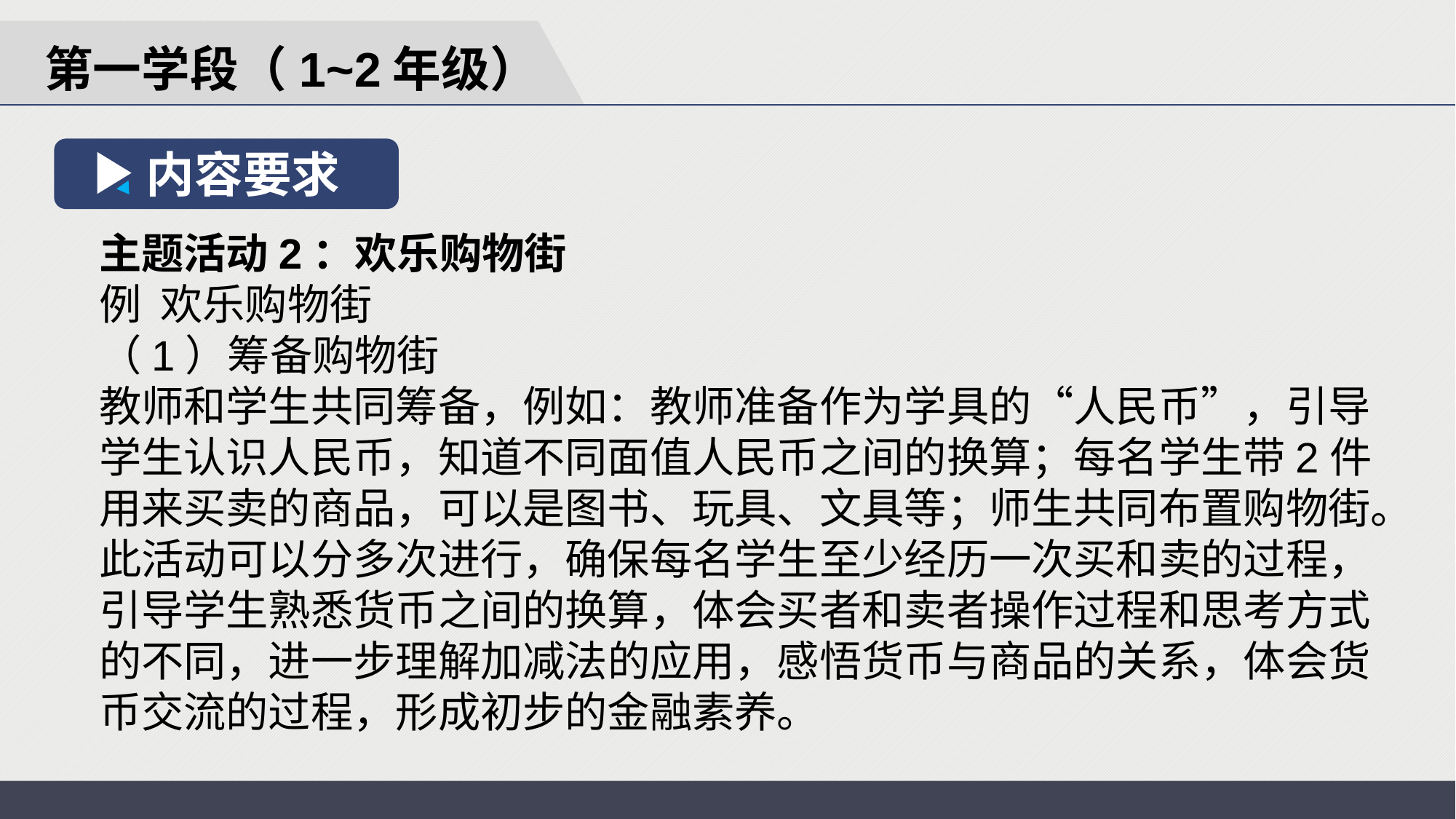

第一学段（1~2年级）
内容要求

主题活动2：欢乐购物街
例  欢乐购物街
（1）筹备购物街
教师和学生共同筹备，例如：教师准备作为学具的“人民币”，引导学生认识人民币，知道不同面值人民币之间的换算；每名学生带2件用来买卖的商品，可以是图书、玩具、文具等；师生共同布置购物街。
此活动可以分多次进行，确保每名学生至少经历一次买和卖的过程，引导学生熟悉货币之间的换算，体会买者和卖者操作过程和思考方式的不同，进一步理解加减法的应用，感悟货币与商品的关系，体会货币交流的过程，形成初步的金融素养。